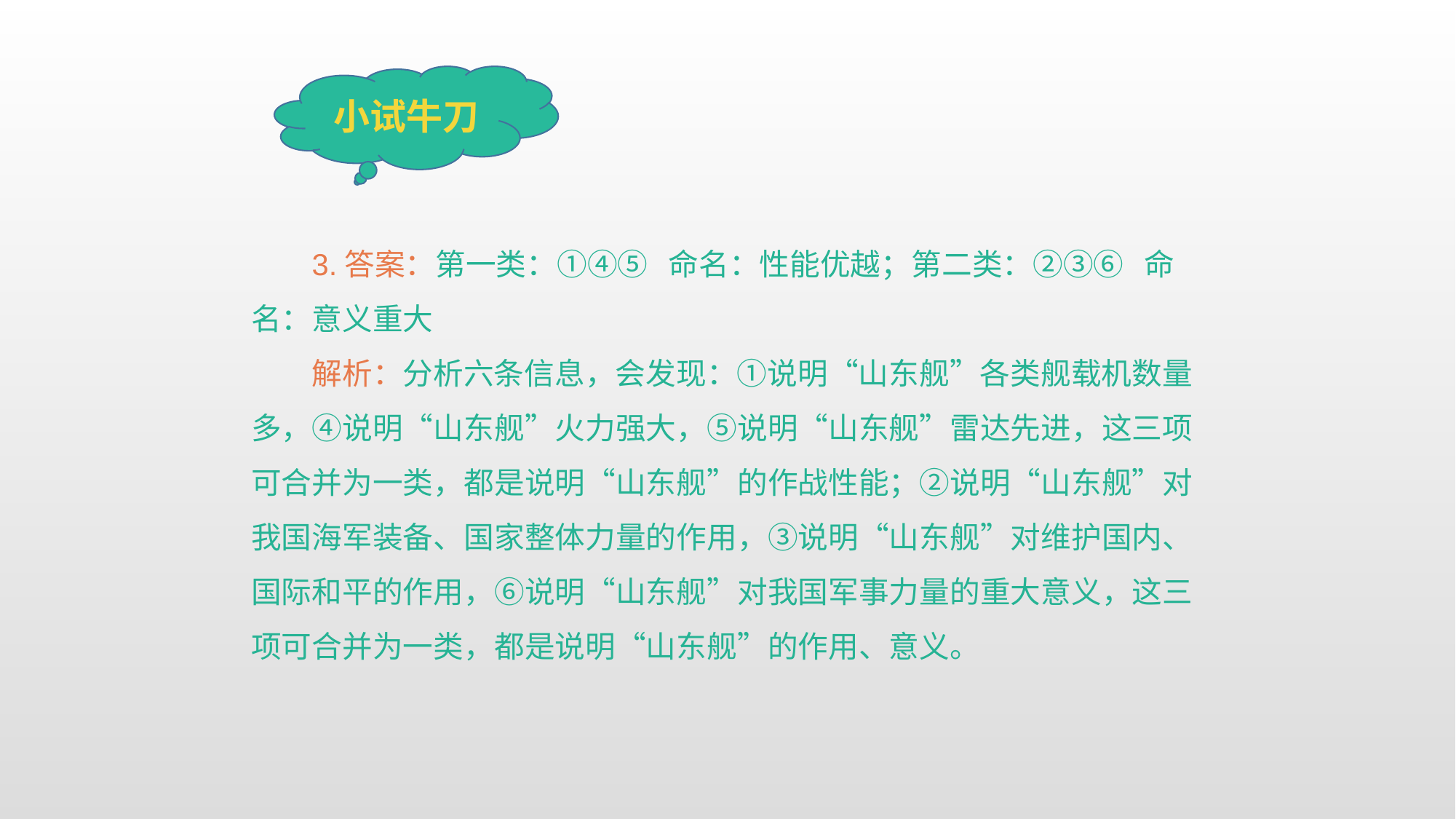

小试牛刀
3.答案：第一类：①④⑤   命名：性能优越；第二类：②③⑥   命名：意义重大
解析：分析六条信息，会发现：①说明“山东舰”各类舰载机数量多，④说明“山东舰”火力强大，⑤说明“山东舰”雷达先进，这三项可合并为一类，都是说明“山东舰”的作战性能；②说明“山东舰”对我国海军装备、国家整体力量的作用，③说明“山东舰”对维护国内、国际和平的作用，⑥说明“山东舰”对我国军事力量的重大意义，这三项可合并为一类，都是说明“山东舰”的作用、意义。